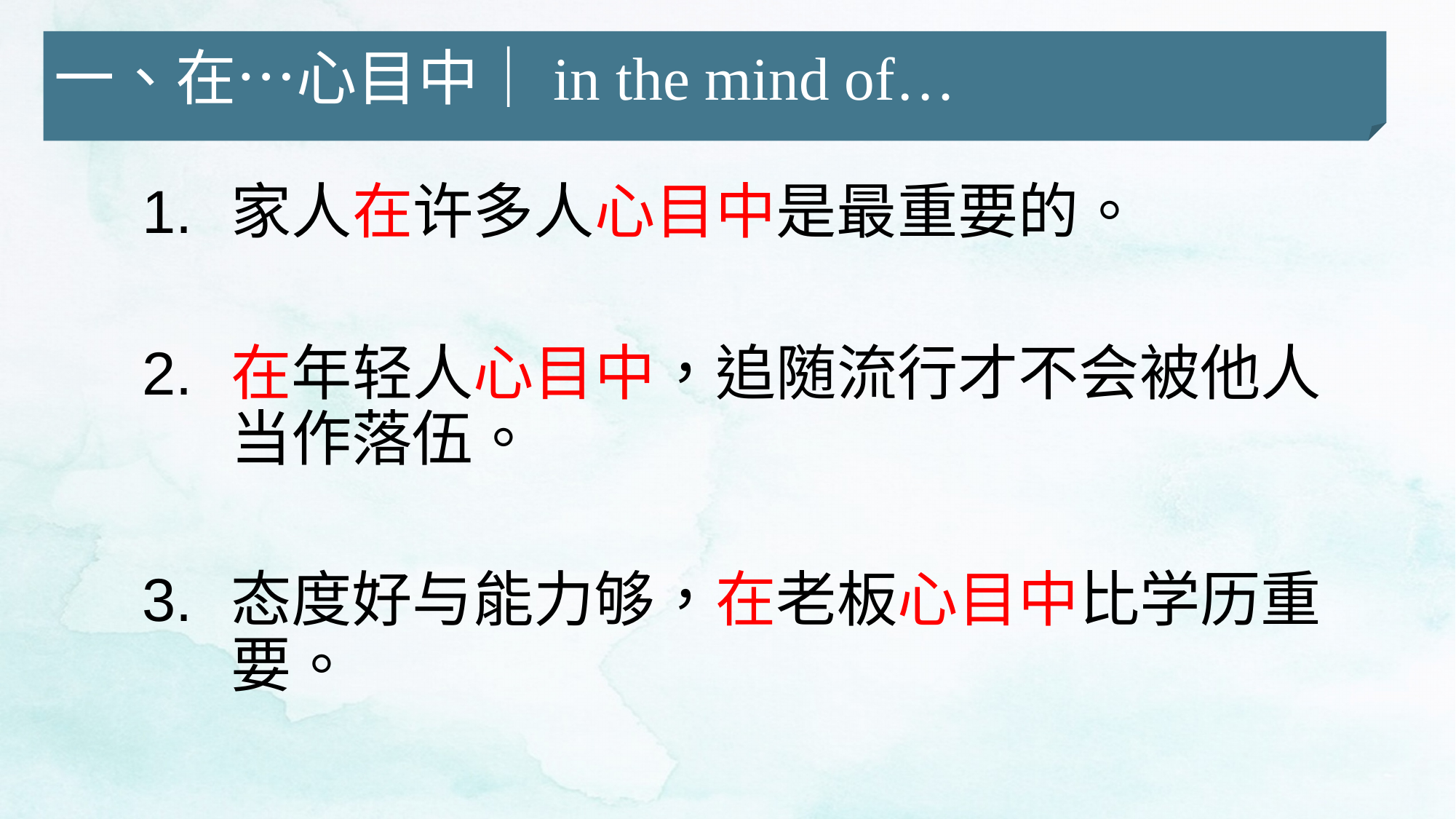

一、在…心目中｜in the mind of…
家人在许多人心目中是最重要的。

在年轻人心目中，追随流行才不会被他人当作落伍。

态度好与能力够，在老板心目中比学历重要。